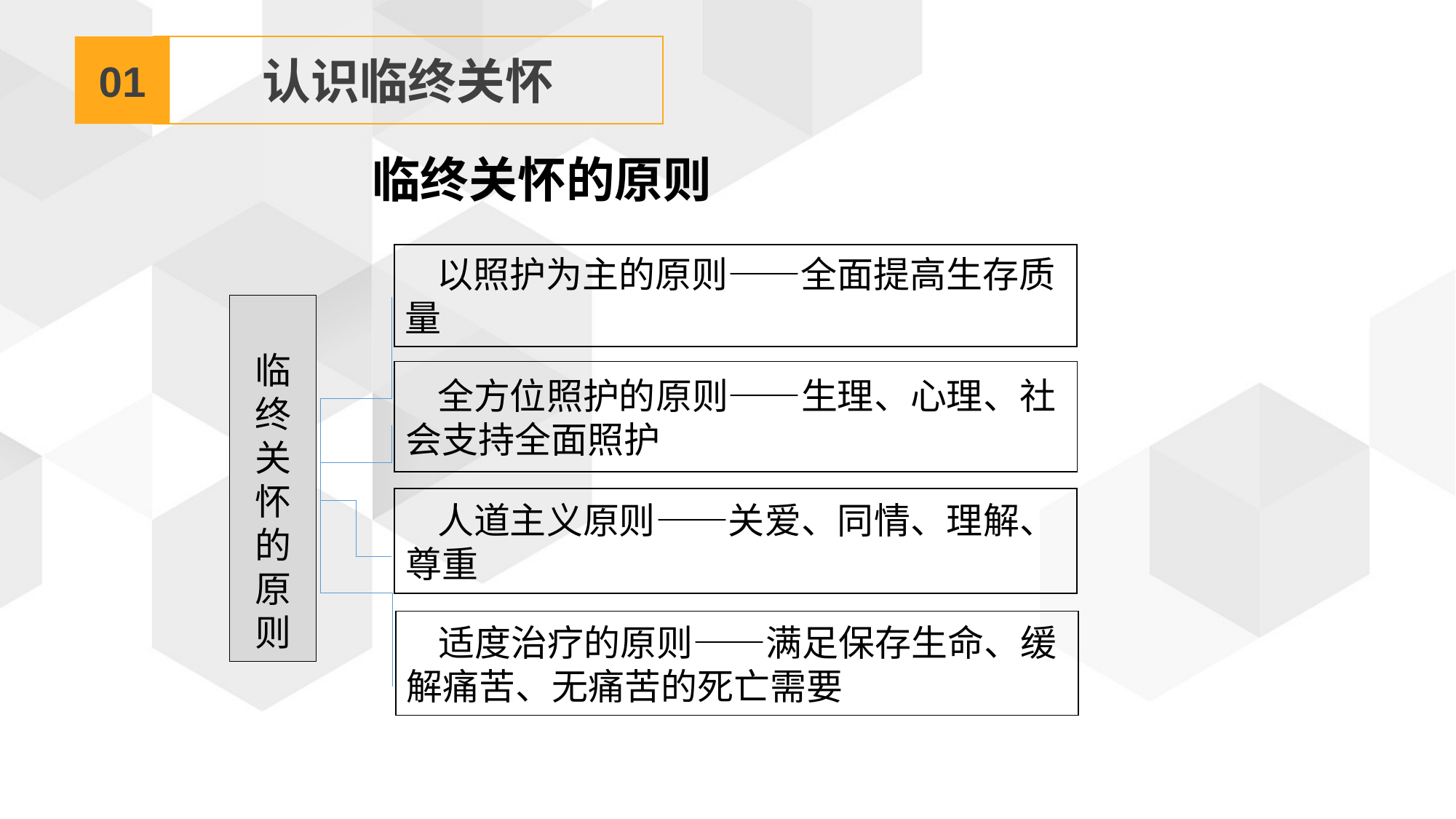

01
认识临终关怀
临终关怀的原则
以照护为主的原则——全面提高生存质量
 临终关怀的原则
全方位照护的原则——生理、心理、社会支持全面照护
人道主义原则——关爱、同情、理解、尊重
适度治疗的原则——满足保存生命、缓解痛苦、无痛苦的死亡需要